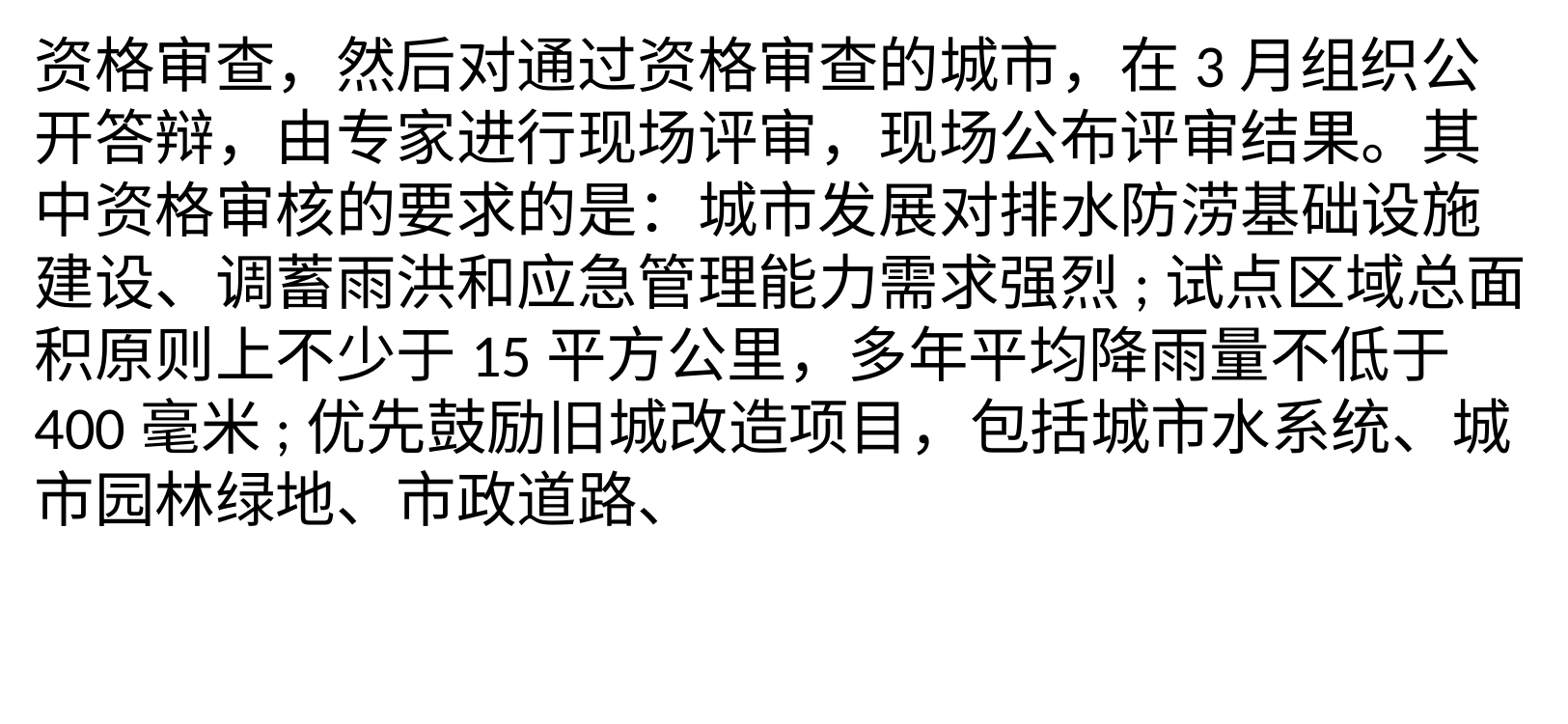

资格审查，然后对通过资格审查的城市，在3月组织公开答辩，由专家进行现场评审，现场公布评审结果。其中资格审核的要求的是：城市发展对排水防涝基础设施建设、调蓄雨洪和应急管理能力需求强烈;试点区域总面积原则上不少于15平方公里，多年平均降雨量不低于400毫米;优先鼓励旧城改造项目，包括城市水系统、城市园林绿地、市政道路、